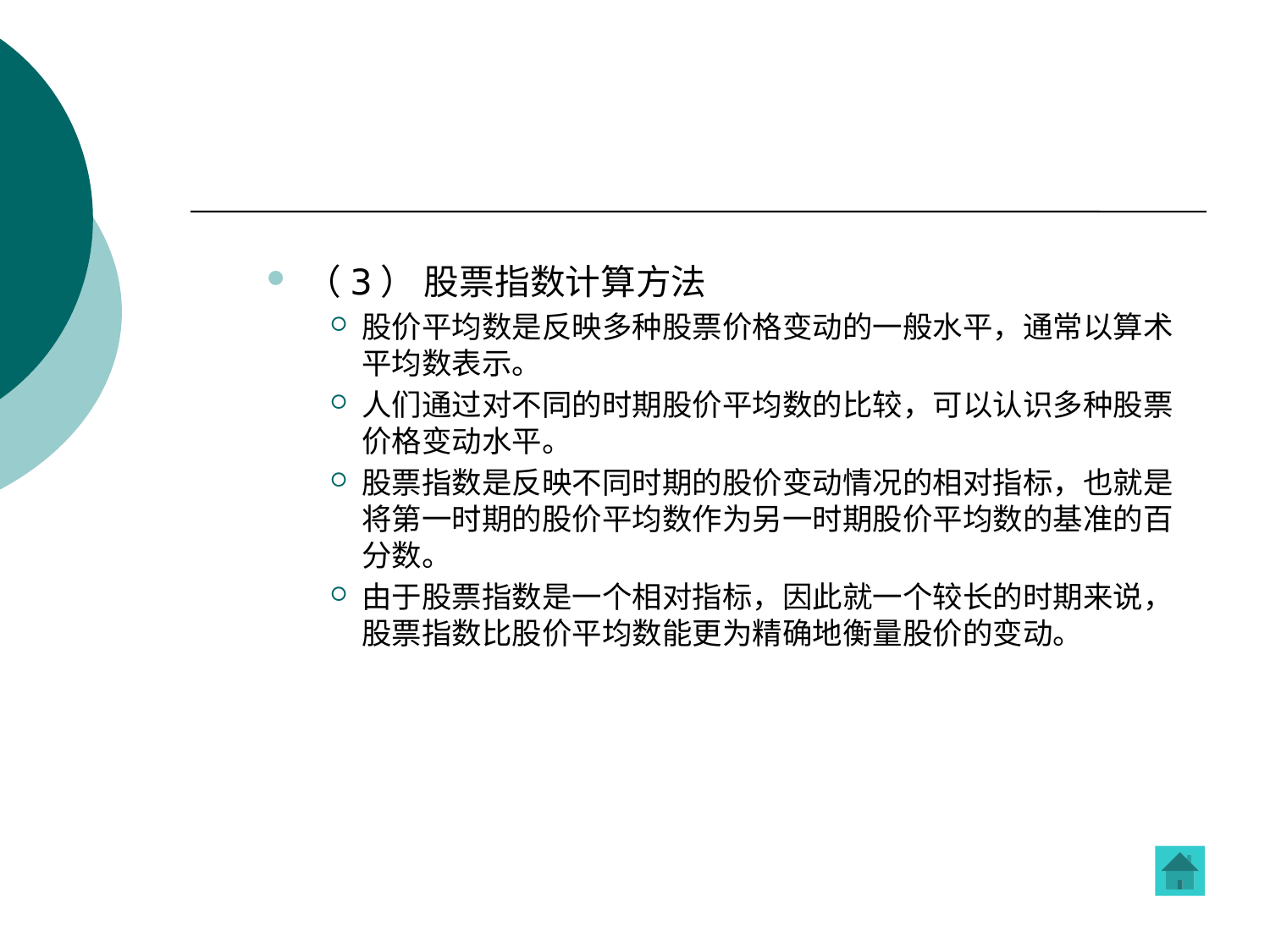

（3） 股票指数计算方法
股价平均数是反映多种股票价格变动的一般水平，通常以算术平均数表示。
人们通过对不同的时期股价平均数的比较，可以认识多种股票价格变动水平。
股票指数是反映不同时期的股价变动情况的相对指标，也就是将第一时期的股价平均数作为另一时期股价平均数的基准的百分数。
由于股票指数是一个相对指标，因此就一个较长的时期来说，股票指数比股价平均数能更为精确地衡量股价的变动。